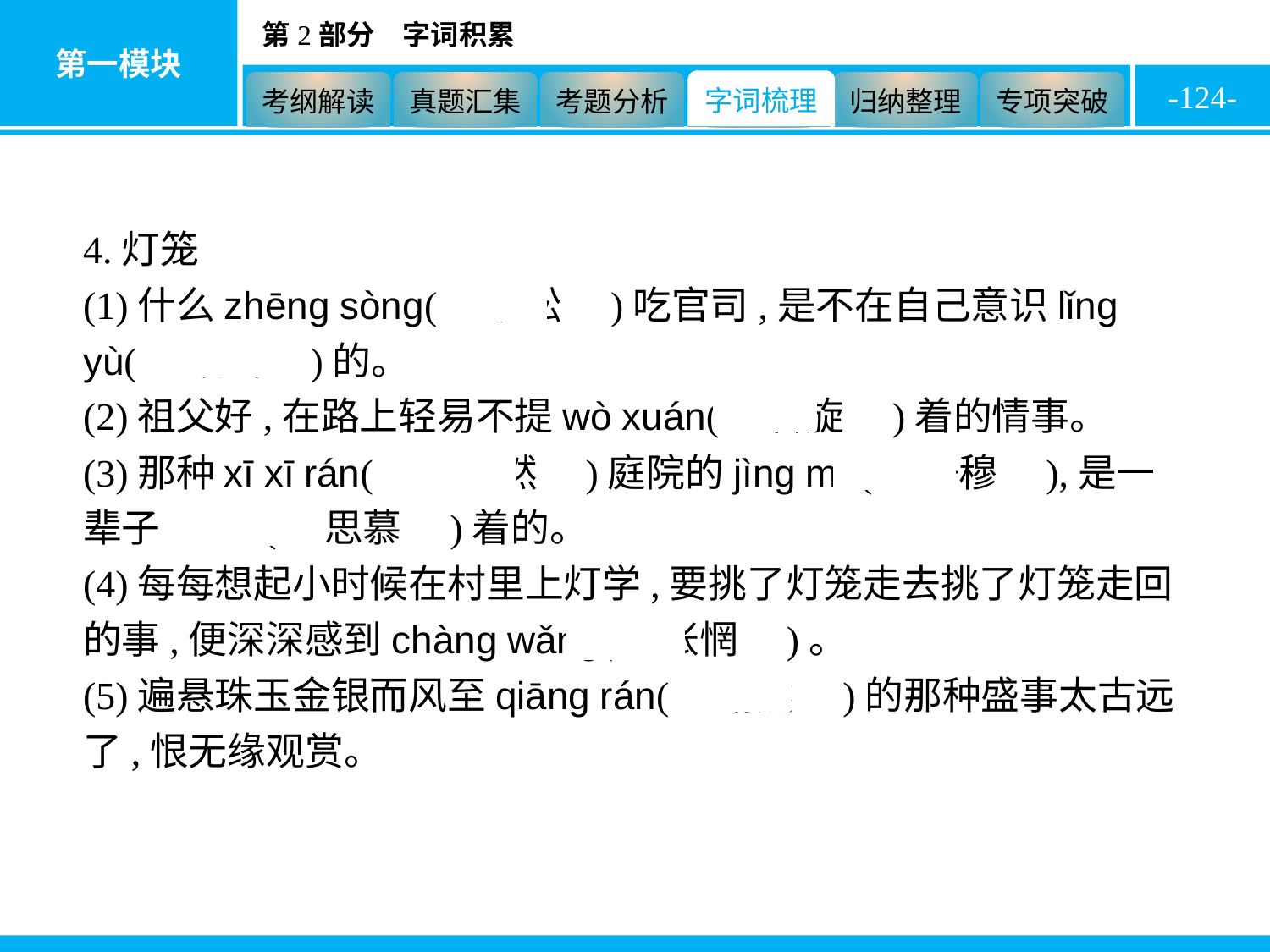

-124-
4.灯笼
(1)什么zhēng sòng(　争讼　)吃官司,是不在自己意识lǐng yù(　领域　)的。
(2)祖父好,在路上轻易不提wò xuán(　斡旋　)着的情事。
(3)那种xī xī rán(　熙熙然　)庭院的jìng mù(　静穆　),是一辈子sī mù(　思慕　)着的。
(4)每每想起小时候在村里上灯学,要挑了灯笼走去挑了灯笼走回的事,便深深感到chàng wǎng(　怅惘　)。
(5)遍悬珠玉金银而风至qiāng rán(　锵然　)的那种盛事太古远了,恨无缘观赏。